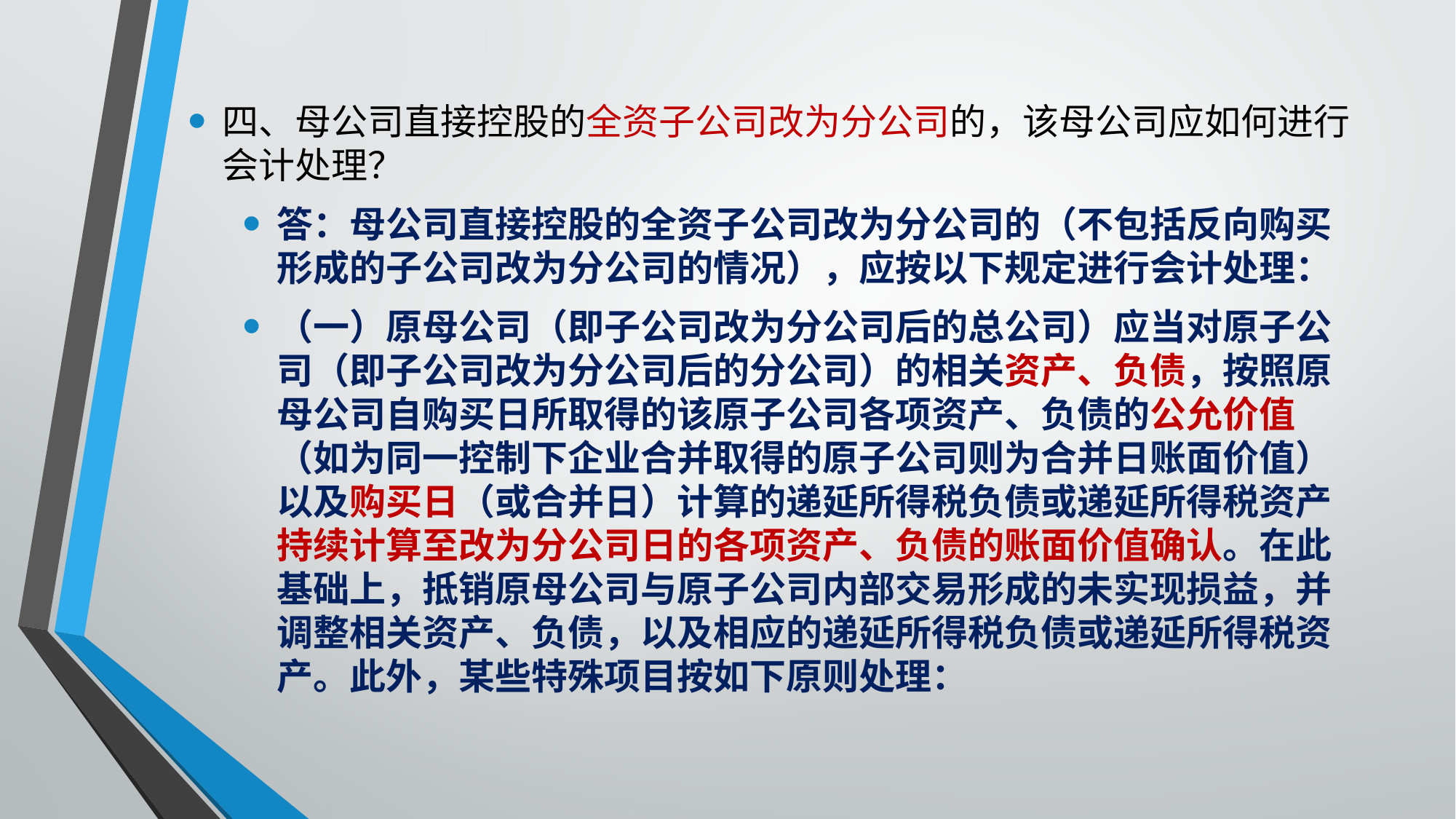

四、母公司直接控股的全资子公司改为分公司的，该母公司应如何进行会计处理？
答：母公司直接控股的全资子公司改为分公司的（不包括反向购买形成的子公司改为分公司的情况），应按以下规定进行会计处理：
（一）原母公司（即子公司改为分公司后的总公司）应当对原子公司（即子公司改为分公司后的分公司）的相关资产、负债，按照原母公司自购买日所取得的该原子公司各项资产、负债的公允价值（如为同一控制下企业合并取得的原子公司则为合并日账面价值）以及购买日（或合并日）计算的递延所得税负债或递延所得税资产持续计算至改为分公司日的各项资产、负债的账面价值确认。在此基础上，抵销原母公司与原子公司内部交易形成的未实现损益，并调整相关资产、负债，以及相应的递延所得税负债或递延所得税资产。此外，某些特殊项目按如下原则处理：